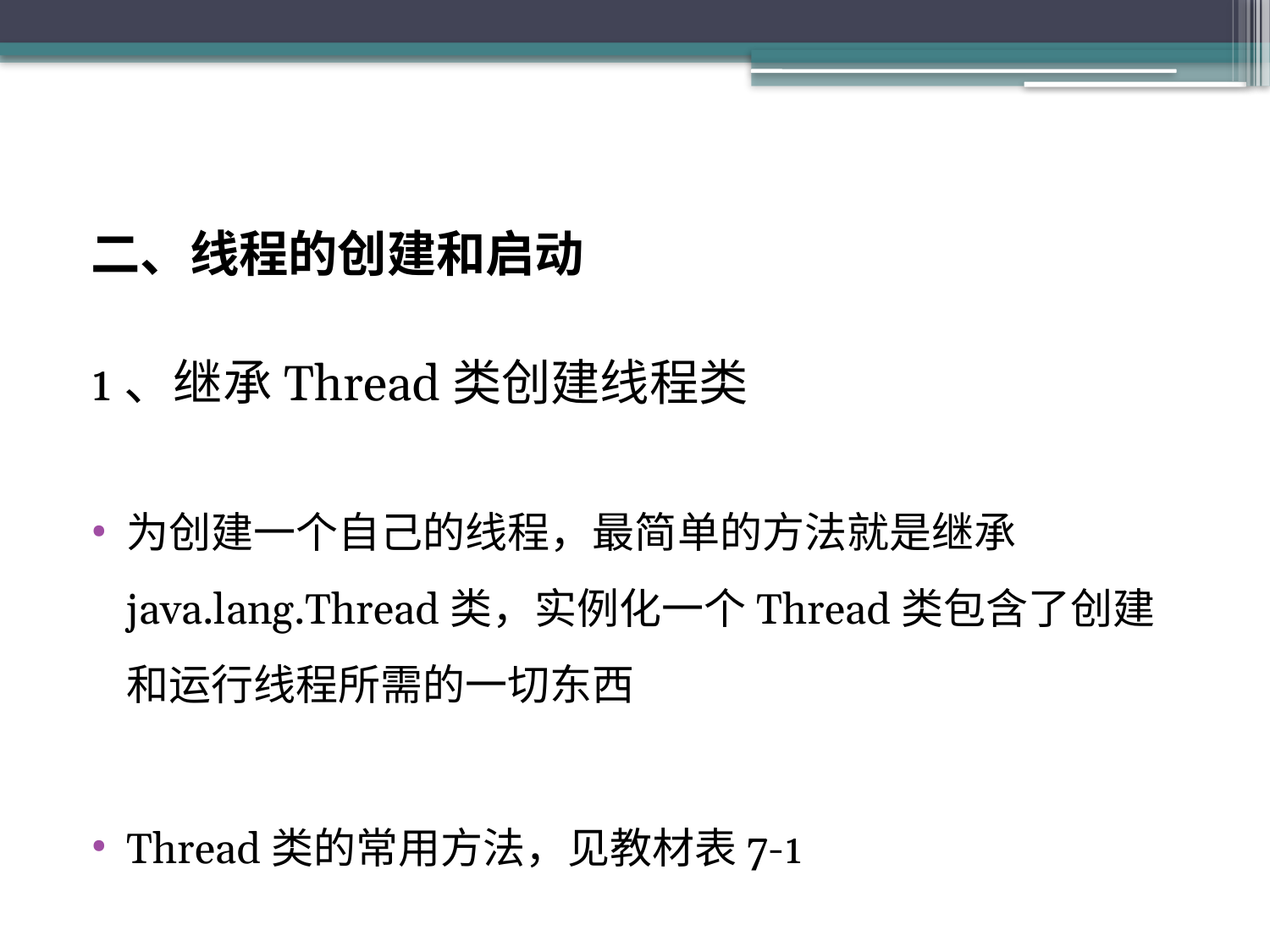

#
二、线程的创建和启动

1、继承Thread类创建线程类

为创建一个自己的线程，最简单的方法就是继承java.lang.Thread类，实例化一个Thread类包含了创建和运行线程所需的一切东西

Thread类的常用方法，见教材表7-1